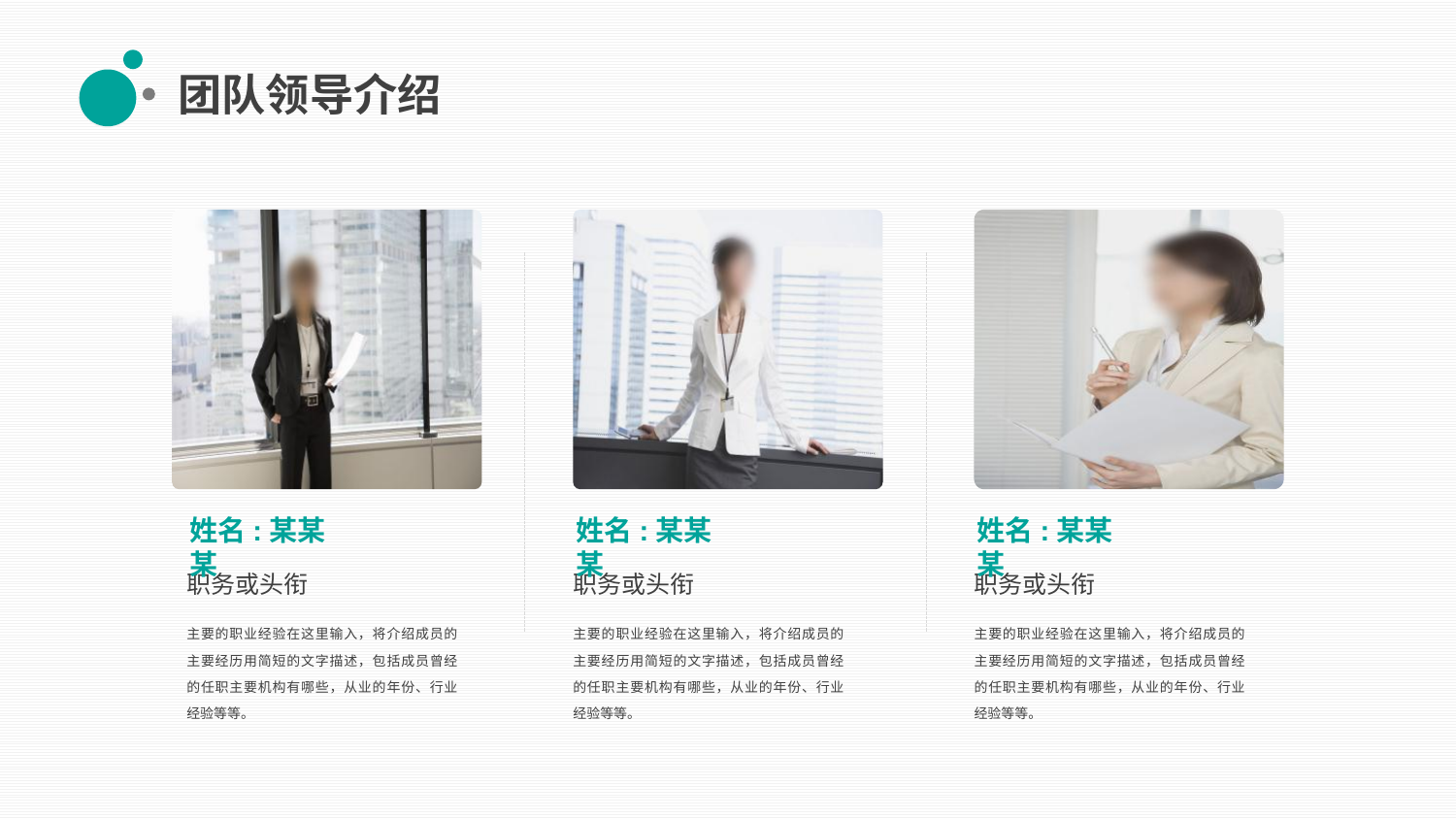

团队领导介绍

姓名:某某某
姓名:某某某

姓名:某某某

职务或头衔
职务或头衔
职务或头衔
主要的职业经验在这里输入，将介绍成员的主要经历用简短的文字描述，包括成员曾经的任职主要机构有哪些，从业的年份、行业经验等等。
主要的职业经验在这里输入，将介绍成员的主要经历用简短的文字描述，包括成员曾经的任职主要机构有哪些，从业的年份、行业经验等等。
主要的职业经验在这里输入，将介绍成员的主要经历用简短的文字描述，包括成员曾经的任职主要机构有哪些，从业的年份、行业经验等等。